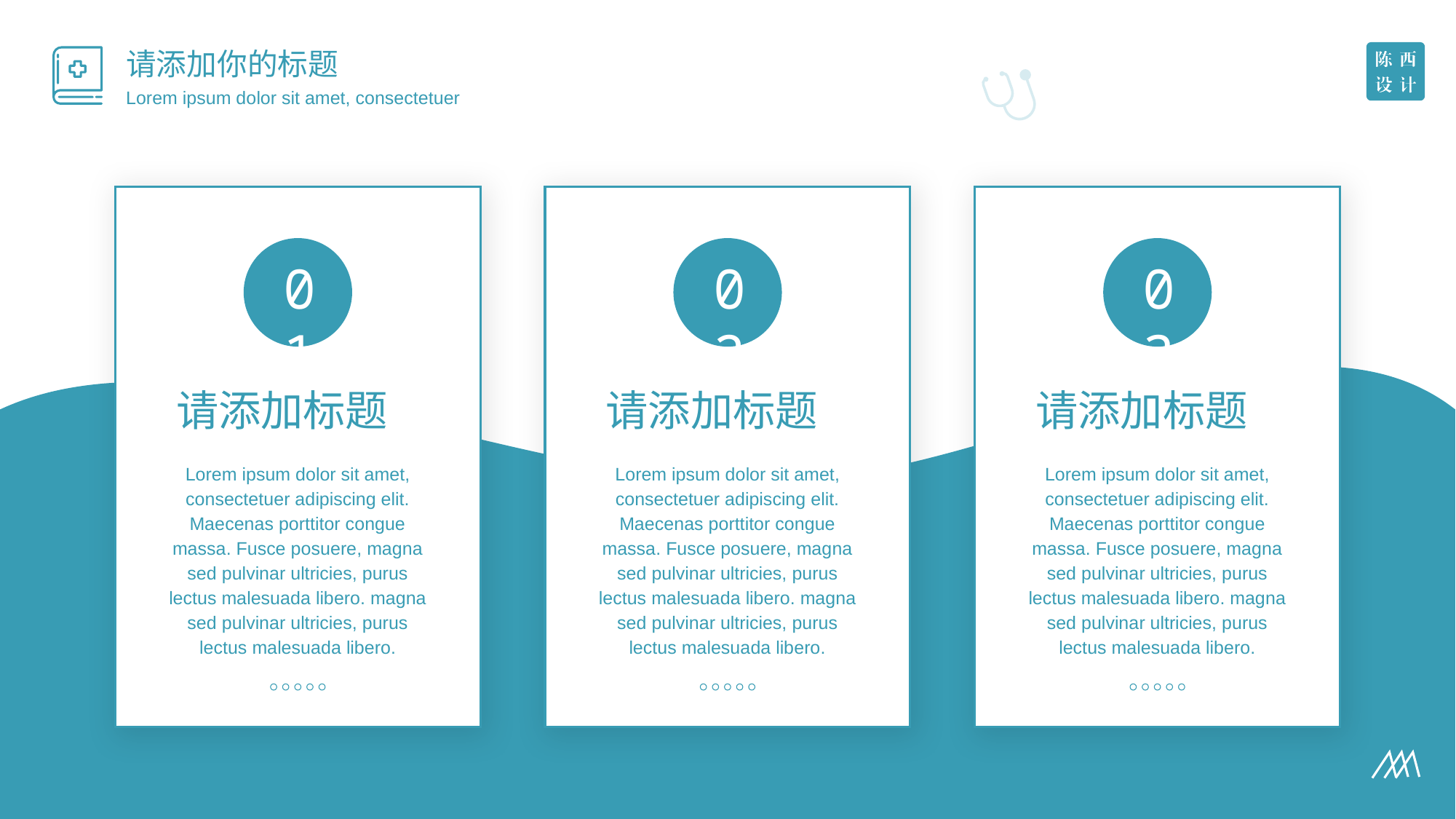

请添加你的标题

Lorem ipsum dolor sit amet, consectetuer

01
02
03

请添加标题
请添加标题
请添加标题
Lorem ipsum dolor sit amet, consectetuer adipiscing elit. Maecenas porttitor congue massa. Fusce posuere, magna sed pulvinar ultricies, purus lectus malesuada libero. magna sed pulvinar ultricies, purus lectus malesuada libero.
Lorem ipsum dolor sit amet, consectetuer adipiscing elit. Maecenas porttitor congue massa. Fusce posuere, magna sed pulvinar ultricies, purus lectus malesuada libero. magna sed pulvinar ultricies, purus lectus malesuada libero.
Lorem ipsum dolor sit amet, consectetuer adipiscing elit. Maecenas porttitor congue massa. Fusce posuere, magna sed pulvinar ultricies, purus lectus malesuada libero. magna sed pulvinar ultricies, purus lectus malesuada libero.